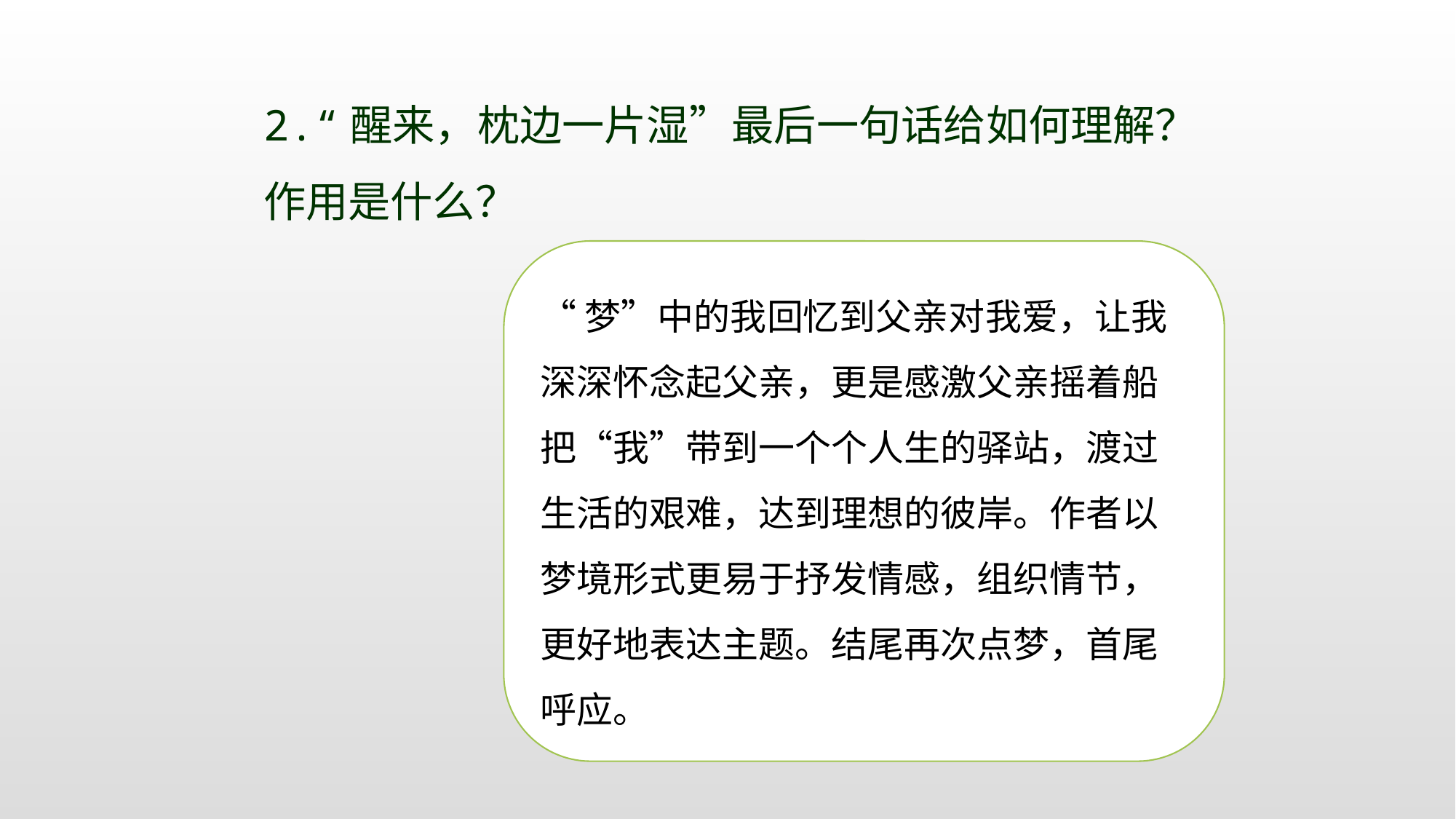

2.“醒来，枕边一片湿”最后一句话给如何理解？作用是什么？
“梦”中的我回忆到父亲对我爱，让我深深怀念起父亲，更是感激父亲摇着船把“我”带到一个个人生的驿站，渡过生活的艰难，达到理想的彼岸。作者以梦境形式更易于抒发情感，组织情节，更好地表达主题。结尾再次点梦，首尾呼应。